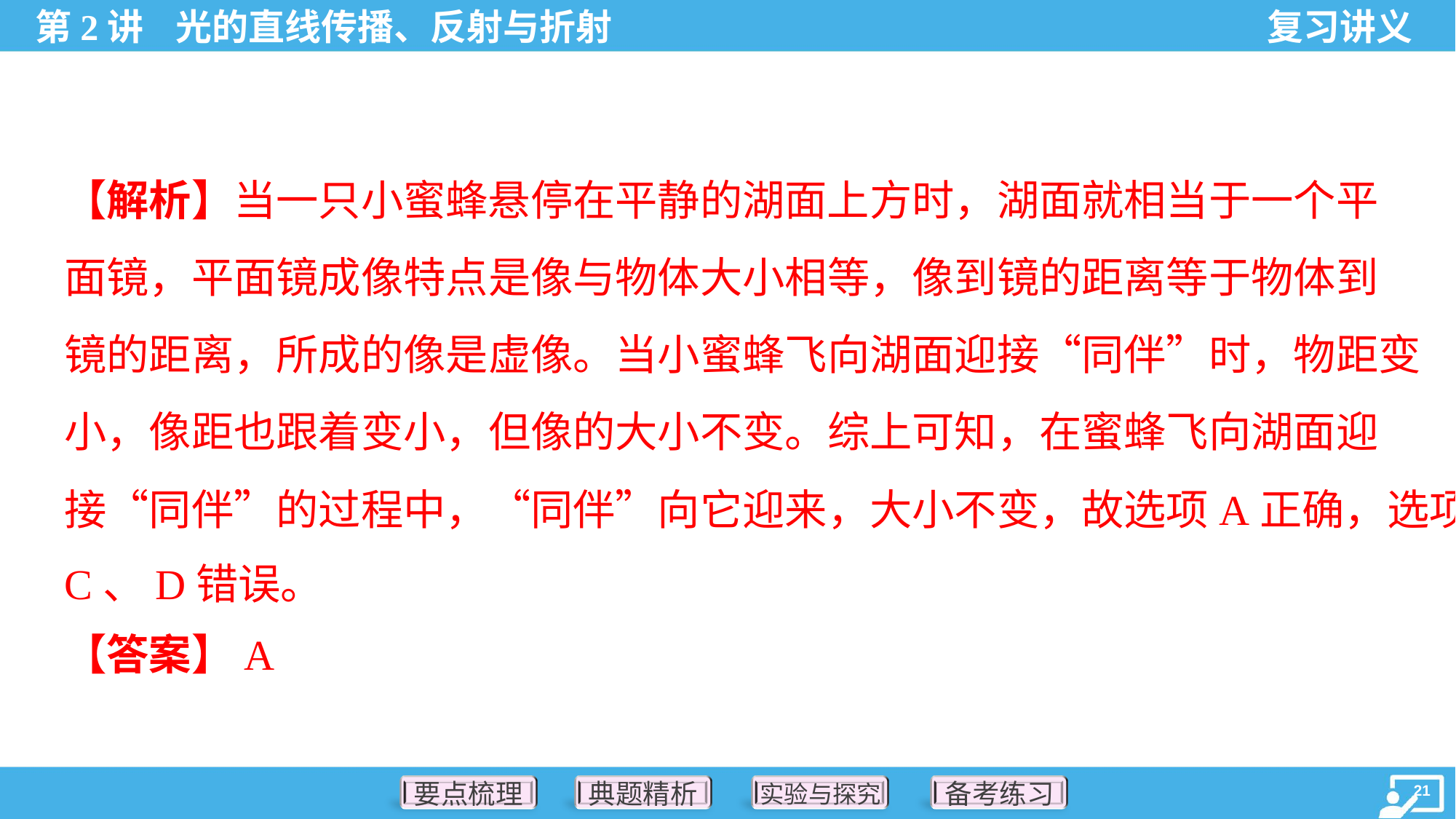

【解析】当一只小蜜蜂悬停在平静的湖面上方时，湖面就相当于一个平
面镜，平面镜成像特点是像与物体大小相等，像到镜的距离等于物体到
镜的距离，所成的像是虚像。当小蜜蜂飞向湖面迎接“同伴”时，物距变
小，像距也跟着变小，但像的大小不变。综上可知，在蜜蜂飞向湖面迎
接“同伴”的过程中，“同伴”向它迎来，大小不变，故选项A正确，选项B、
C、D错误。
【答案】A